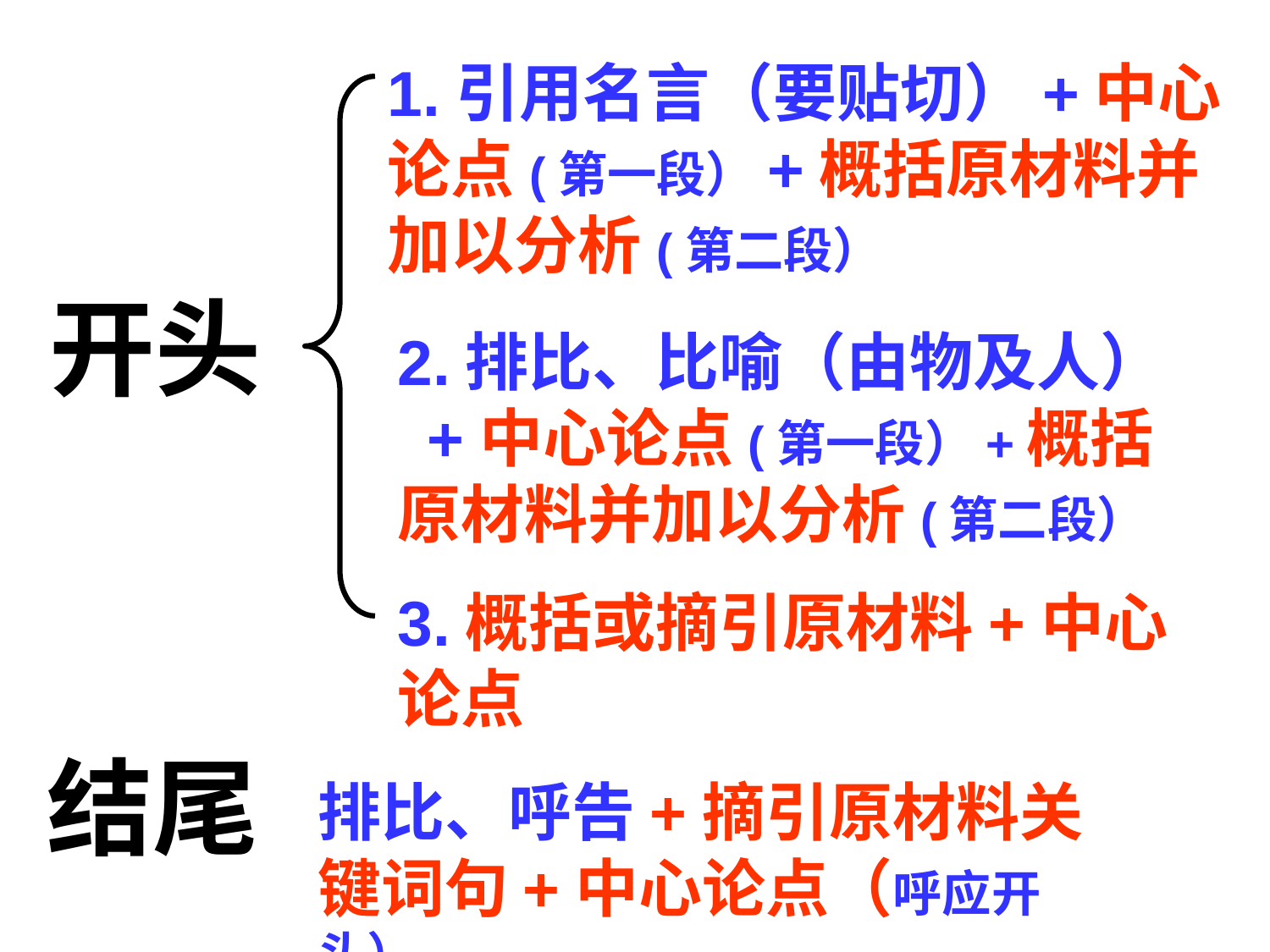

1.引用名言（要贴切）+中心论点(第一段）+概括原材料并加以分析(第二段）

开头
2.排比、比喻（由物及人）   +中心论点(第一段）+概括原材料并加以分析(第二段）
3.概括或摘引原材料+中心论点
结尾
排比、呼告+摘引原材料关键词句+中心论点（呼应开头）